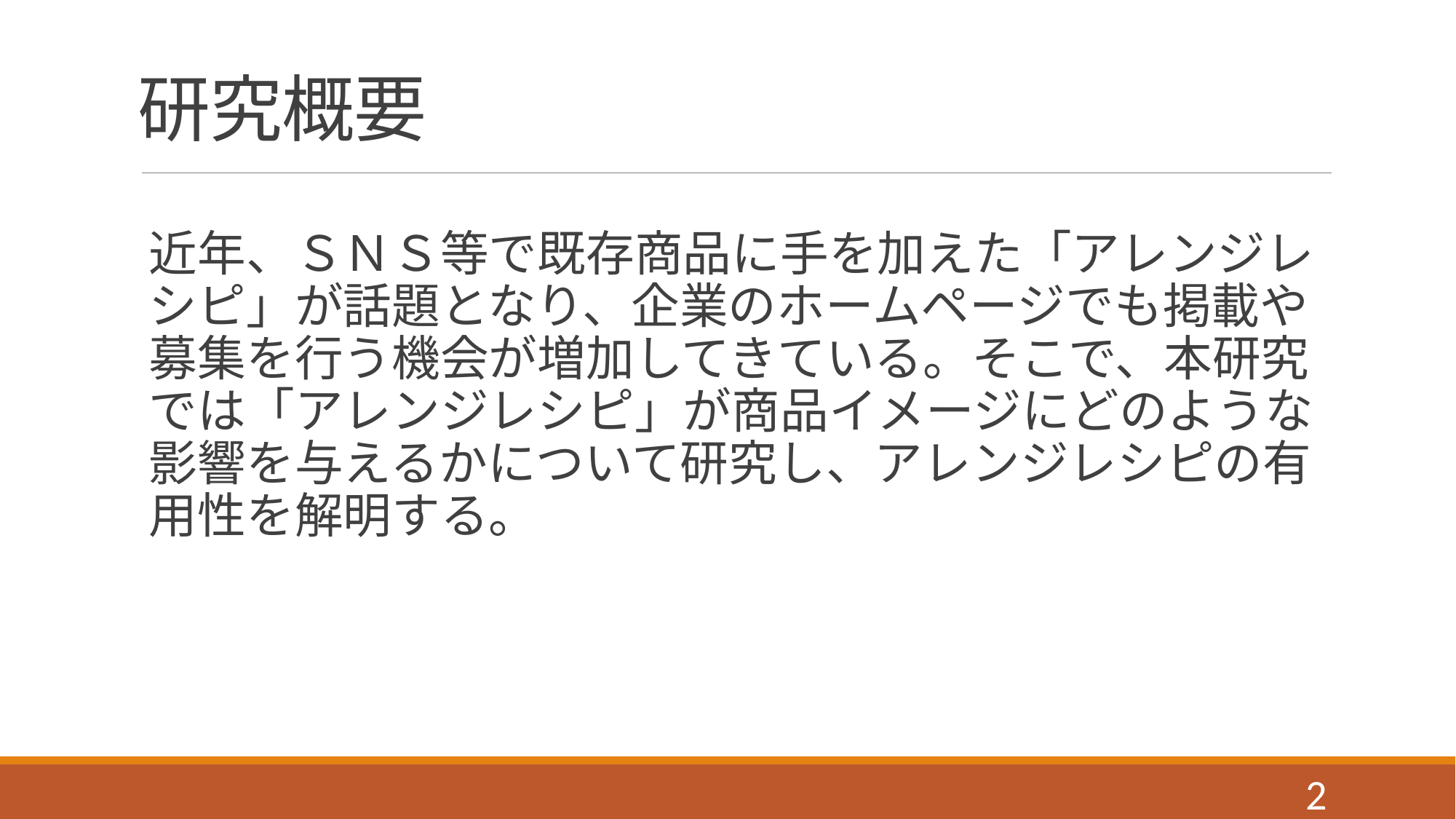

# 研究概要
近年、ＳＮＳ等で既存商品に手を加えた「アレンジレシピ」が話題となり、企業のホームページでも掲載や募集を行う機会が増加してきている。そこで、本研究では「アレンジレシピ」が商品イメージにどのような影響を与えるかについて研究し、アレンジレシピの有用性を解明する。
2